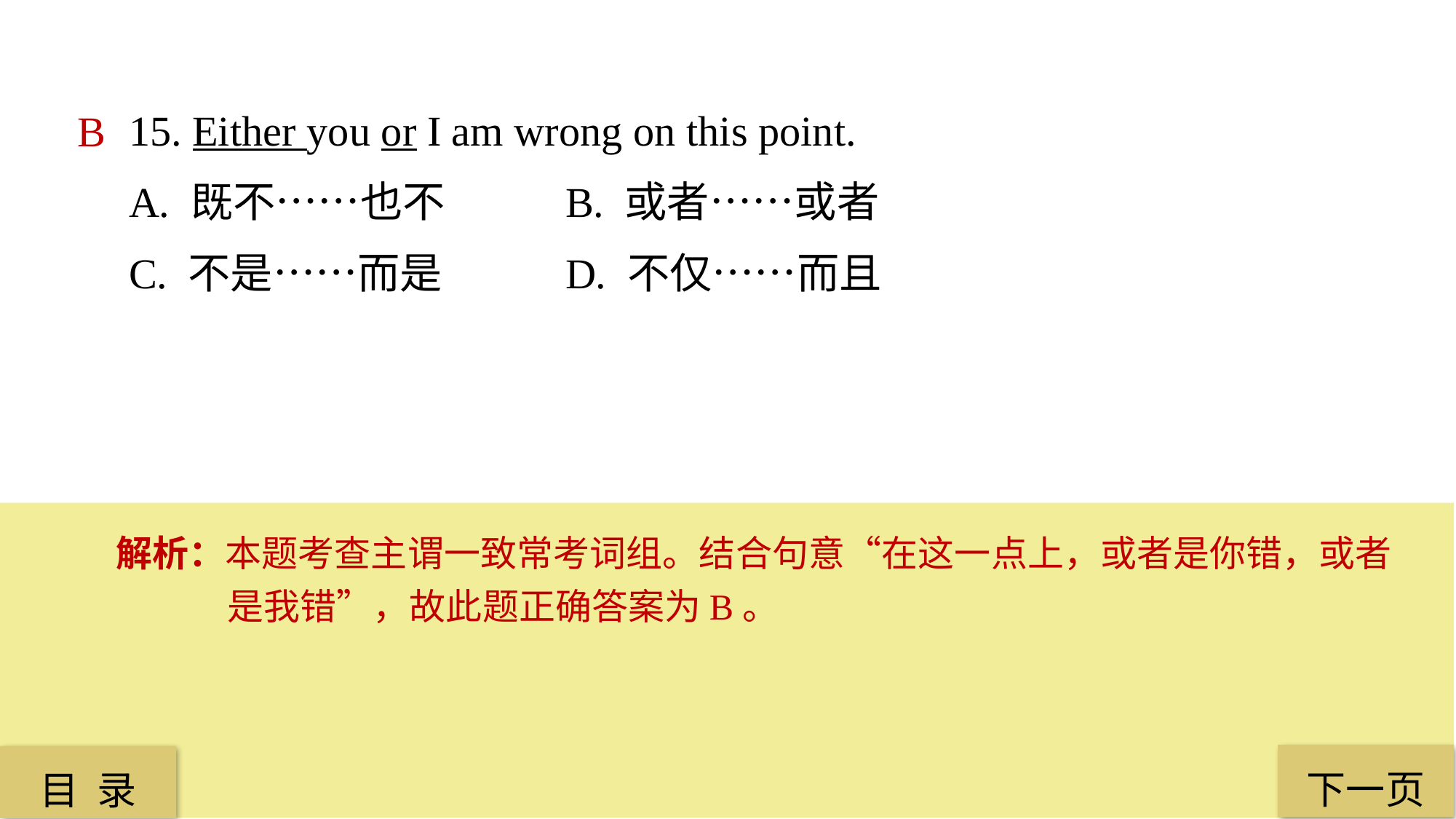

15. Either you or I am wrong on this point.
A. 既不……也不 		B. 或者……或者
C. 不是……而是 		D. 不仅……而且
B
解析：本题考查主谓一致常考词组。结合句意“在这一点上，或者是你错，或者是我错”，故此题正确答案为B。